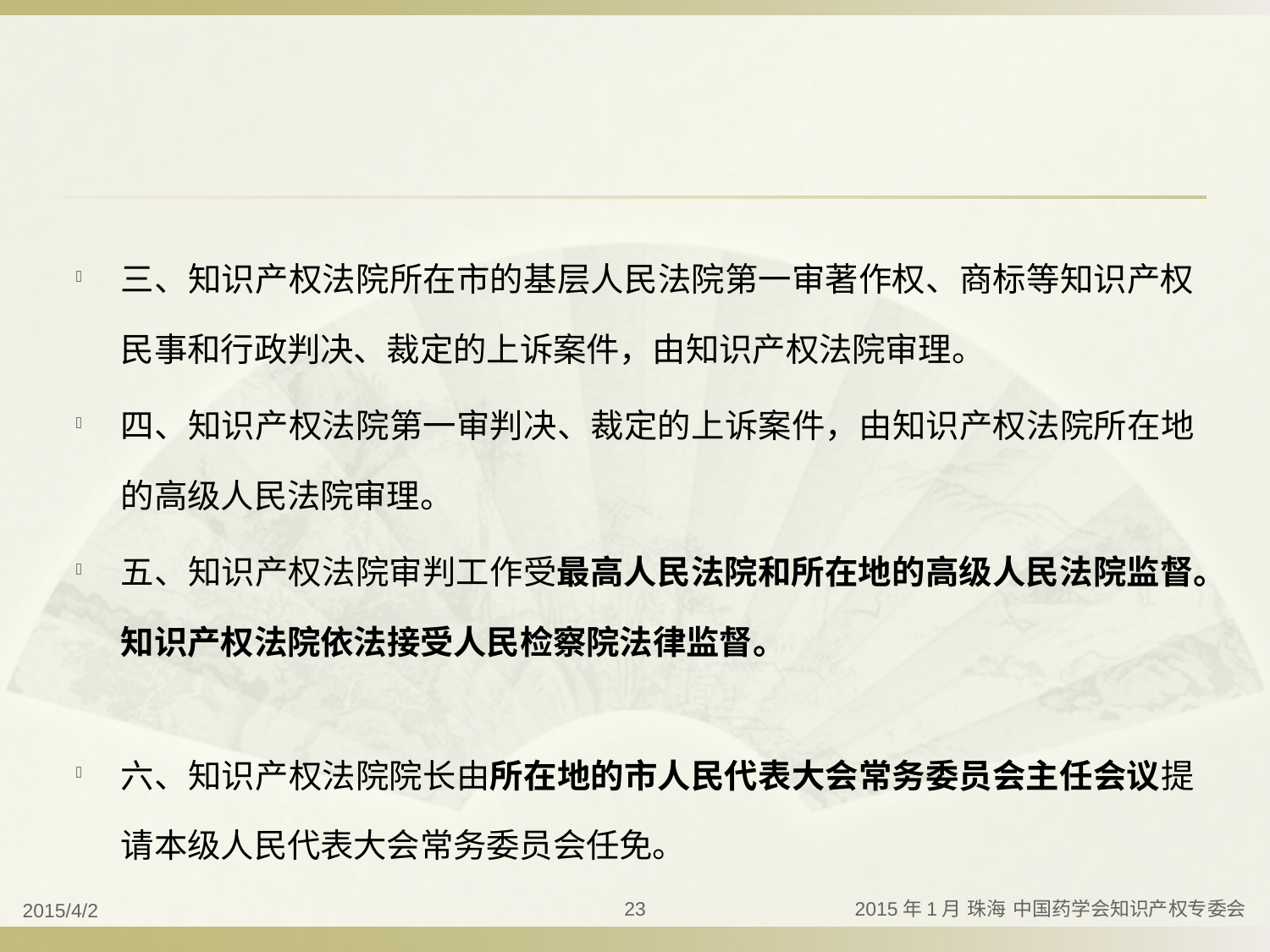

#
三、知识产权法院所在市的基层人民法院第一审著作权、商标等知识产权民事和行政判决、裁定的上诉案件，由知识产权法院审理。
四、知识产权法院第一审判决、裁定的上诉案件，由知识产权法院所在地的高级人民法院审理。
五、知识产权法院审判工作受最高人民法院和所在地的高级人民法院监督。知识产权法院依法接受人民检察院法律监督。

六、知识产权法院院长由所在地的市人民代表大会常务委员会主任会议提请本级人民代表大会常务委员会任免。
2015/4/2
23
2015年1月 珠海 中国药学会知识产权专委会